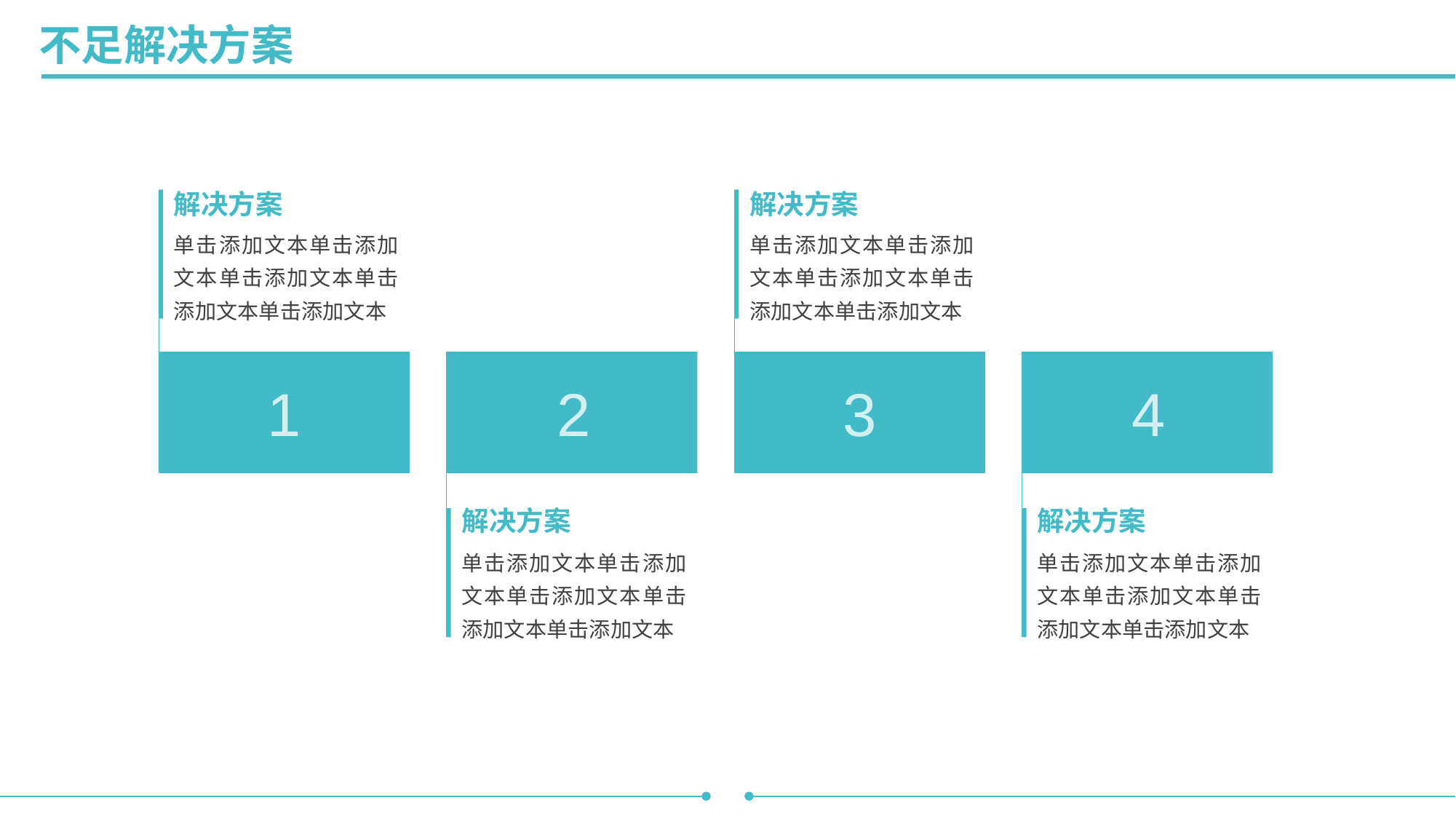

不足解决方案
解决方案
解决方案

单击添加文本单击添加文本单击添加文本单击添加文本单击添加文本
单击添加文本单击添加文本单击添加文本单击添加文本单击添加文本

1

2

3

4

解决方案
解决方案
单击添加文本单击添加文本单击添加文本单击添加文本单击添加文本
单击添加文本单击添加文本单击添加文本单击添加文本单击添加文本